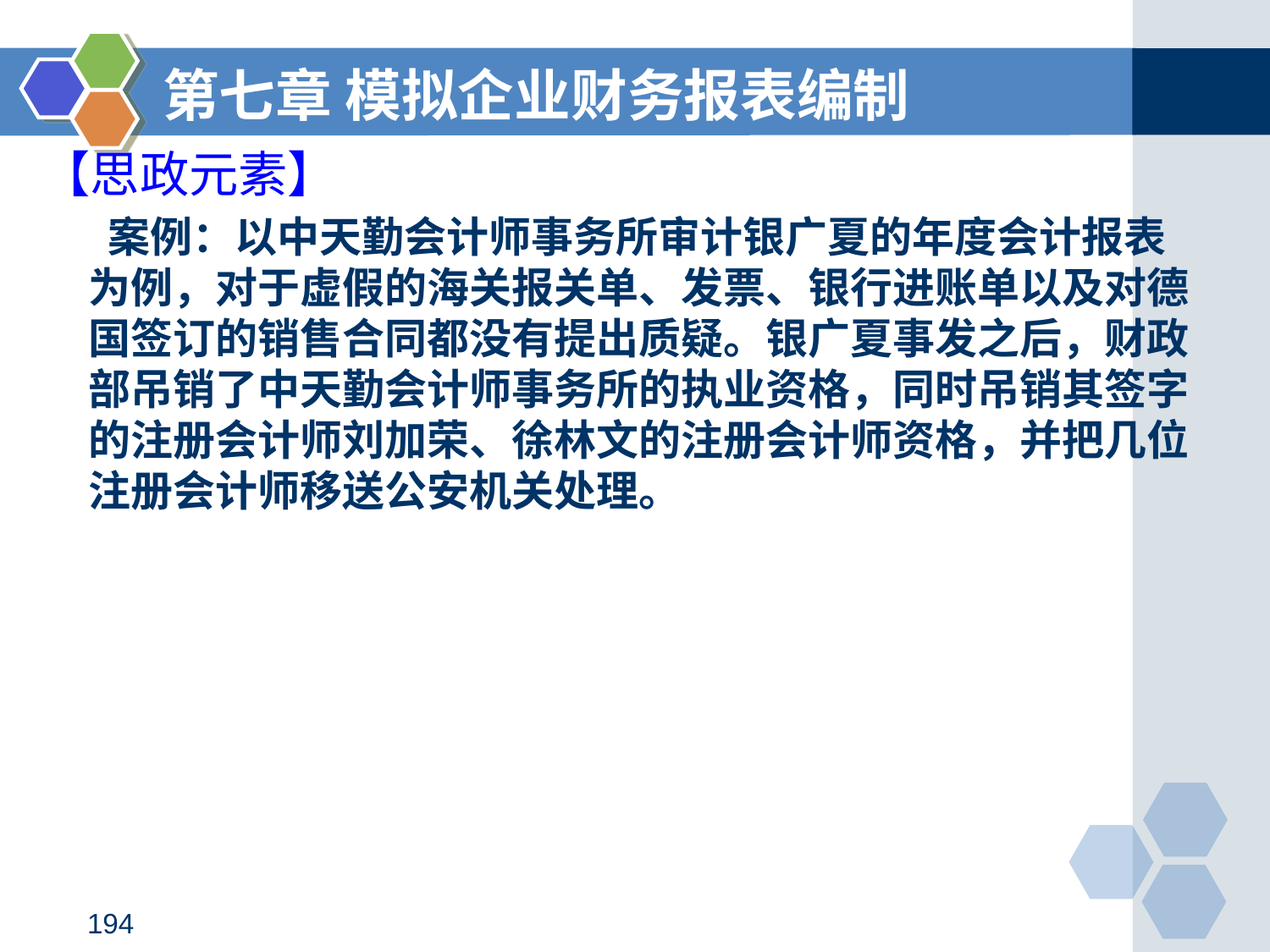

第七章 模拟企业财务报表编制
【思政元素】
      案例：以中天勤会计师事务所审计银广夏的年度会计报表为例，对于虚假的海关报关单、发票、银行进账单以及对德国签订的销售合同都没有提出质疑。银广夏事发之后，财政部吊销了中天勤会计师事务所的执业资格，同时吊销其签字的注册会计师刘加荣、徐林文的注册会计师资格，并把几位注册会计师移送公安机关处理。